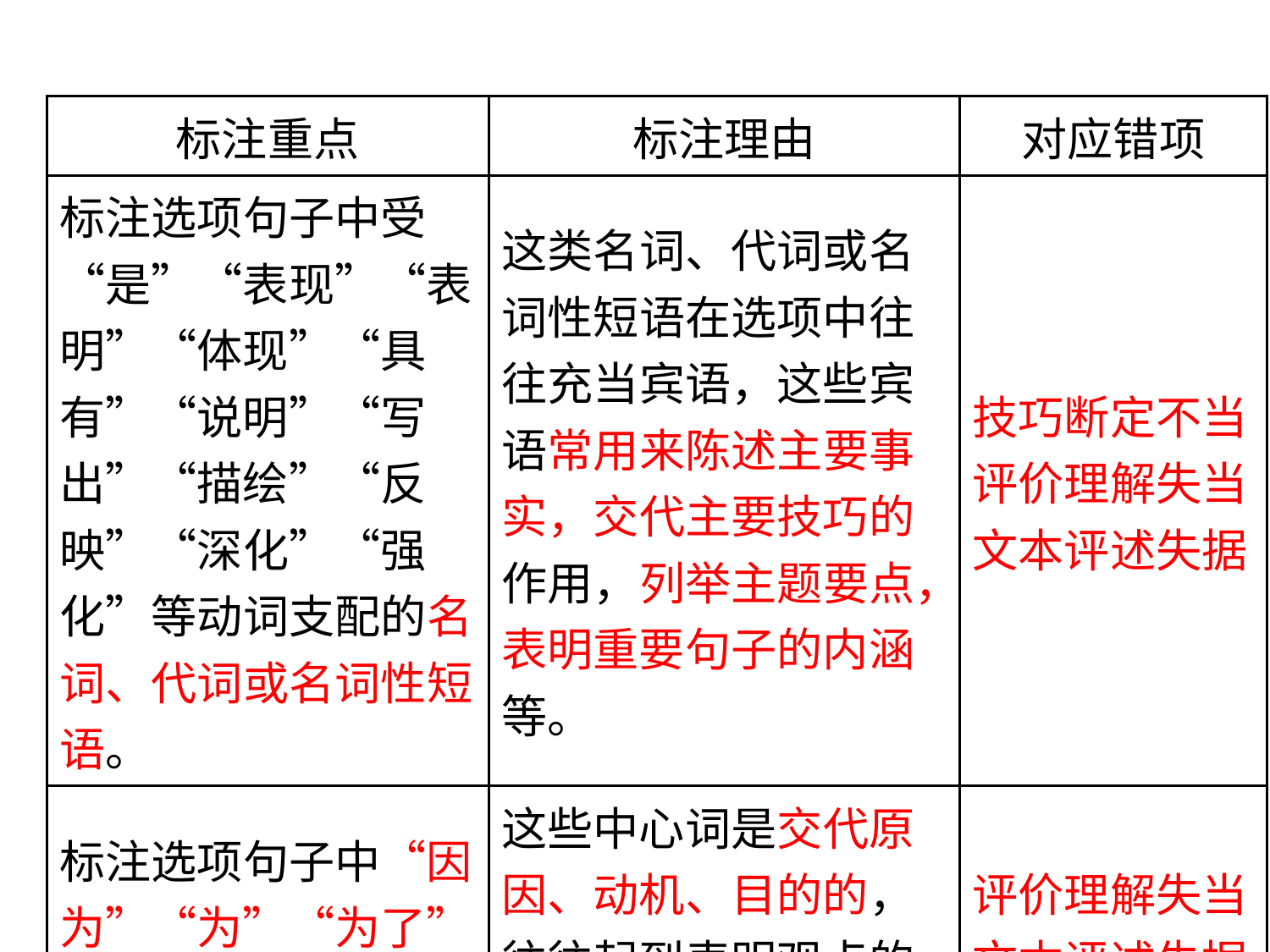

| 标注重点 | 标注理由 | 对应错项 |
| --- | --- | --- |
| 标注选项句子中受“是”“表现”“表明”“体现”“具有”“说明”“写出”“描绘”“反映”“深化”“强化”等动词支配的名词、代词或名词性短语。 | 这类名词、代词或名词性短语在选项中往往充当宾语，这些宾语常用来陈述主要事实，交代主要技巧的作用，列举主题要点，表明重要句子的内涵等。 | 技巧断定不当 评价理解失当 文本评述失据 |
| 标注选项句子中“因为”“为”“为了”这类词语后的中心词。 | 这些中心词是交代原因、动机、目的的，往往起到表明观点的作用。 | 评价理解失当 文本评述失据 |